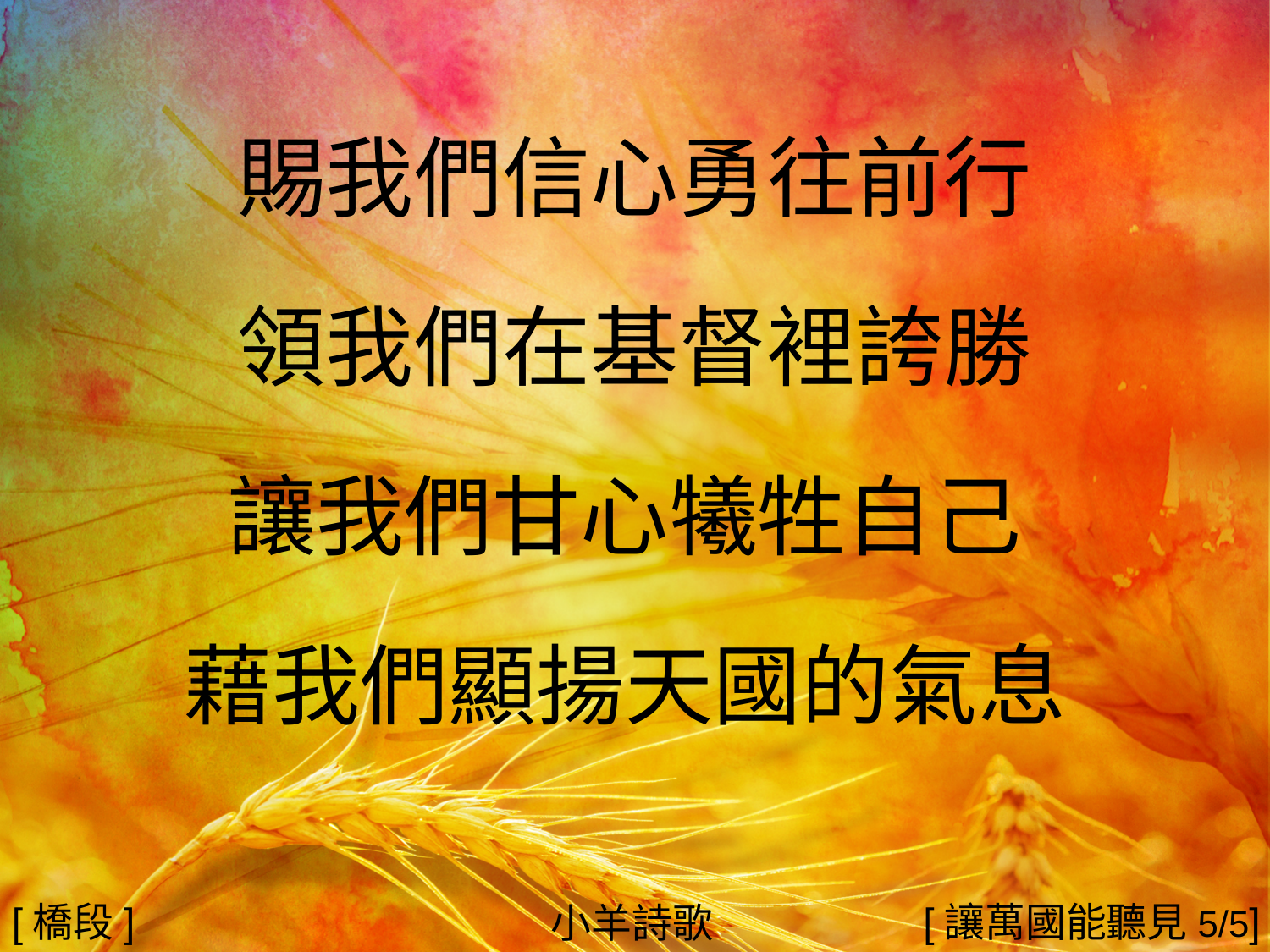

賜我們信心勇往前行

領我們在基督裡誇勝

讓我們甘心犧牲自己

藉我們顯揚天國的氣息

#

[橋段]
[讓萬國能聽見5/5]
小羊詩歌